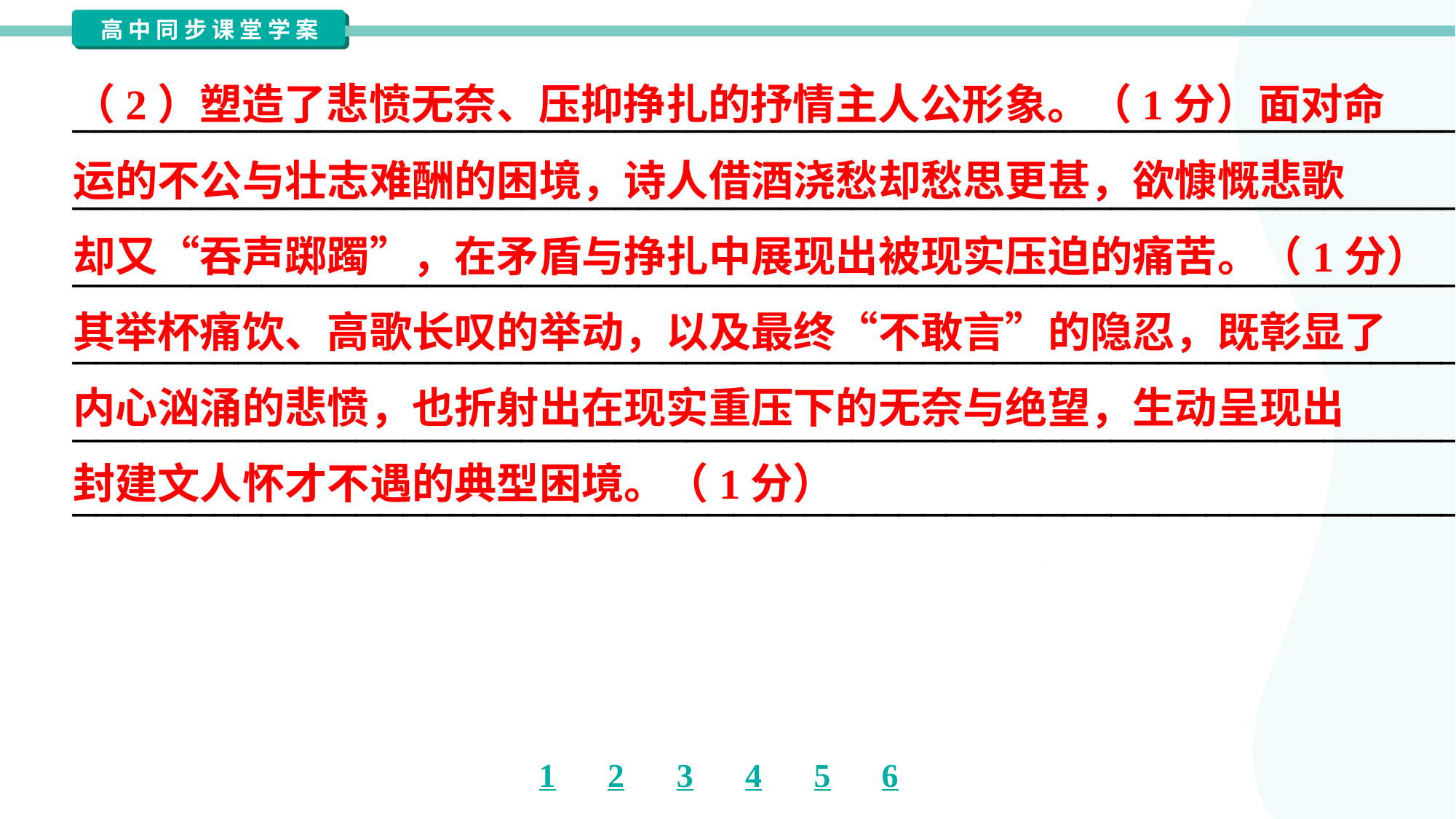

（2）塑造了悲愤无奈、压抑挣扎的抒情主人公形象。（1分）面对命
运的不公与壮志难酬的困境，诗人借酒浇愁却愁思更甚，欲慷慨悲歌
却又“吞声踯躅”，在矛盾与挣扎中展现出被现实压迫的痛苦。（1分）
其举杯痛饮、高歌长叹的举动，以及最终“不敢言”的隐忍，既彰显了
内心汹涌的悲愤，也折射出在现实重压下的无奈与绝望，生动呈现出
封建文人怀才不遇的典型困境。（1分）
_____________________________________________________________
_____________________________________________________________
_____________________________________________________________
_____________________________________________________________
_____________________________________________________________
_____________________________________________________________